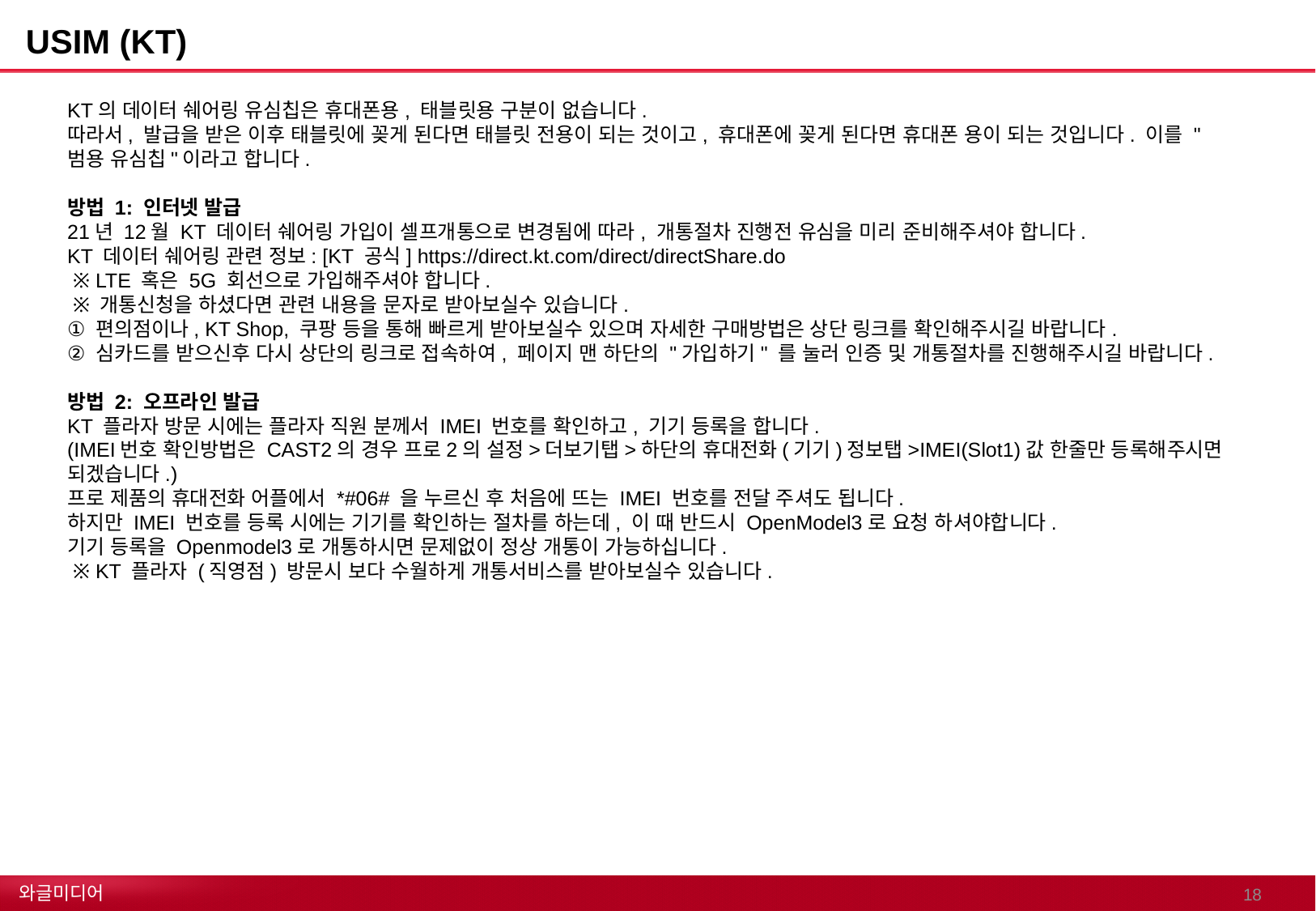

# USIM (KT)
KT의 데이터 쉐어링 유심칩은 휴대폰용, 태블릿용 구분이 없습니다.
따라서, 발급을 받은 이후 태블릿에 꽂게 된다면 태블릿 전용이 되는 것이고, 휴대폰에 꽂게 된다면 휴대폰 용이 되는 것입니다. 이를 "범용 유심칩"이라고 합니다.
방법 1: 인터넷 발급
21년 12월 KT 데이터 쉐어링 가입이 셀프개통으로 변경됨에 따라, 개통절차 진행전 유심을 미리 준비해주셔야 합니다.
KT 데이터 쉐어링 관련 정보: [KT 공식] https://direct.kt.com/direct/directShare.do
 ※ LTE 혹은 5G 회선으로 가입해주셔야 합니다.
 ※ 개통신청을 하셨다면 관련 내용을 문자로 받아보실수 있습니다.
① 편의점이나, KT Shop, 쿠팡 등을 통해 빠르게 받아보실수 있으며 자세한 구매방법은 상단 링크를 확인해주시길 바랍니다.
② 심카드를 받으신후 다시 상단의 링크로 접속하여, 페이지 맨 하단의 "가입하기" 를 눌러 인증 및 개통절차를 진행해주시길 바랍니다.
방법 2: 오프라인 발급
KT 플라자 방문 시에는 플라자 직원 분께서 IMEI 번호를 확인하고, 기기 등록을 합니다.
(IMEI번호 확인방법은 CAST2의 경우 프로2의 설정>더보기탭>하단의 휴대전화(기기)정보탭>IMEI(Slot1)값 한줄만 등록해주시면 되겠습니다.)
프로 제품의 휴대전화 어플에서 *#06# 을 누르신 후 처음에 뜨는 IMEI 번호를 전달 주셔도 됩니다.
하지만 IMEI 번호를 등록 시에는 기기를 확인하는 절차를 하는데, 이 때 반드시 OpenModel3로 요청 하셔야합니다.
기기 등록을 Openmodel3로 개통하시면 문제없이 정상 개통이 가능하십니다.
 ※ KT 플라자 (직영점) 방문시 보다 수월하게 개통서비스를 받아보실수 있습니다.
18